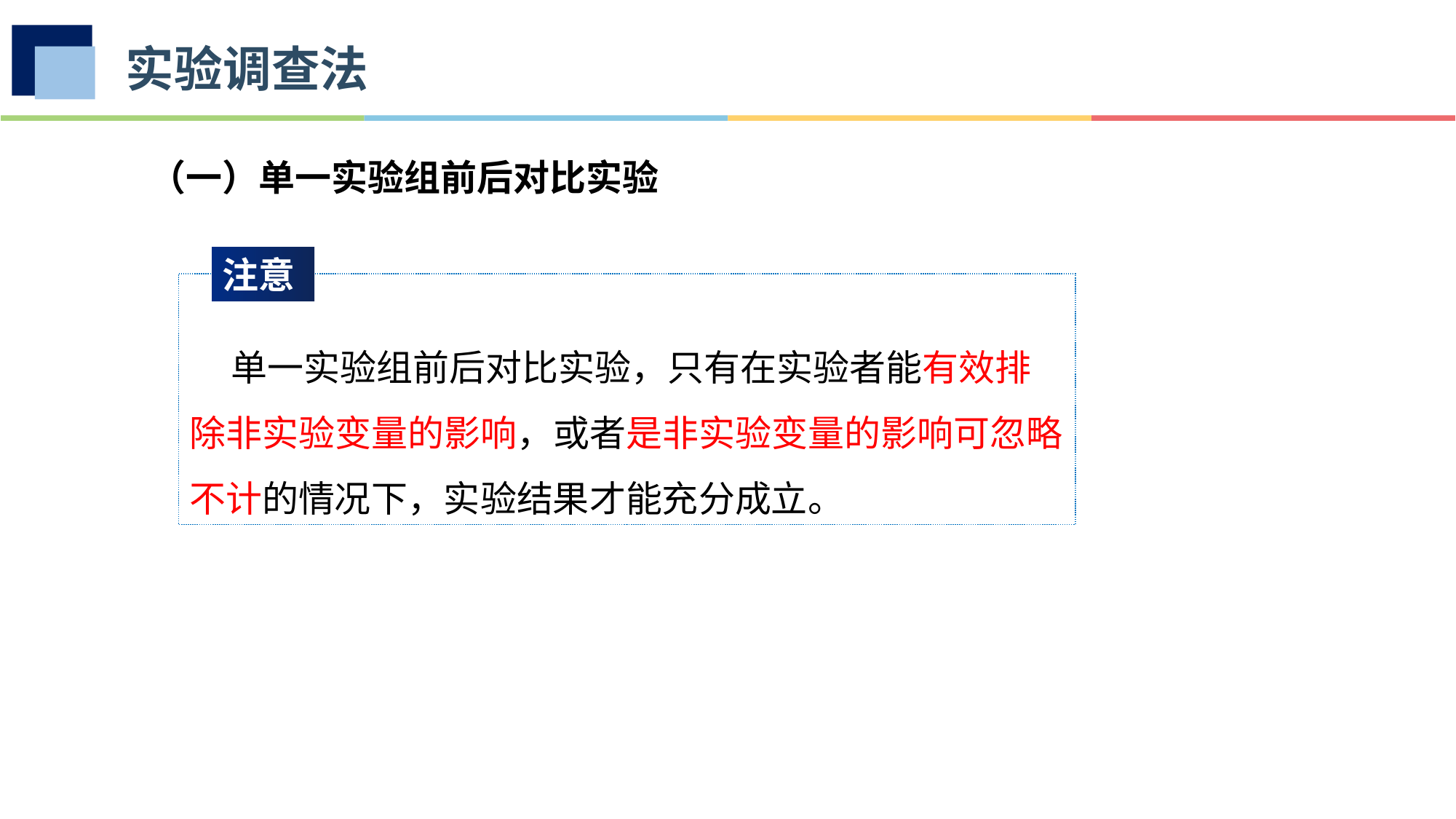

实验调查法

（一）单一实验组前后对比实验
注意

    单一实验组前后对比实验，只有在实验者能有效排除非实验变量的影响，或者是非实验变量的影响可忽略不计的情况下，实验结果才能充分成立。